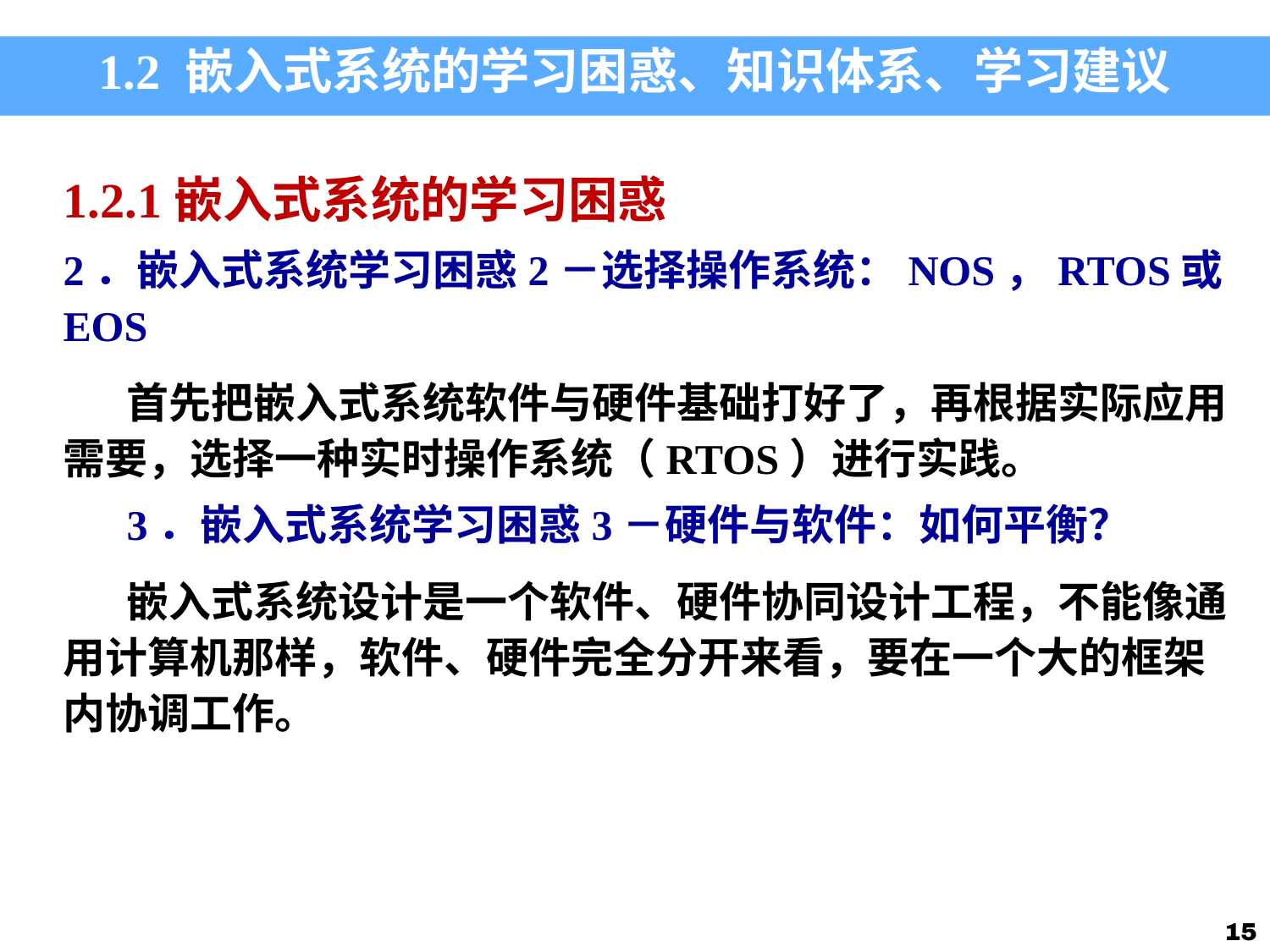

1.2 嵌入式系统的学习困惑、知识体系、学习建议
1.2.1嵌入式系统的学习困惑
2．嵌入式系统学习困惑2－选择操作系统：NOS，RTOS或EOS
首先把嵌入式系统软件与硬件基础打好了，再根据实际应用需要，选择一种实时操作系统（RTOS）进行实践。
3．嵌入式系统学习困惑3－硬件与软件：如何平衡？
嵌入式系统设计是一个软件、硬件协同设计工程，不能像通用计算机那样，软件、硬件完全分开来看，要在一个大的框架内协调工作。
15